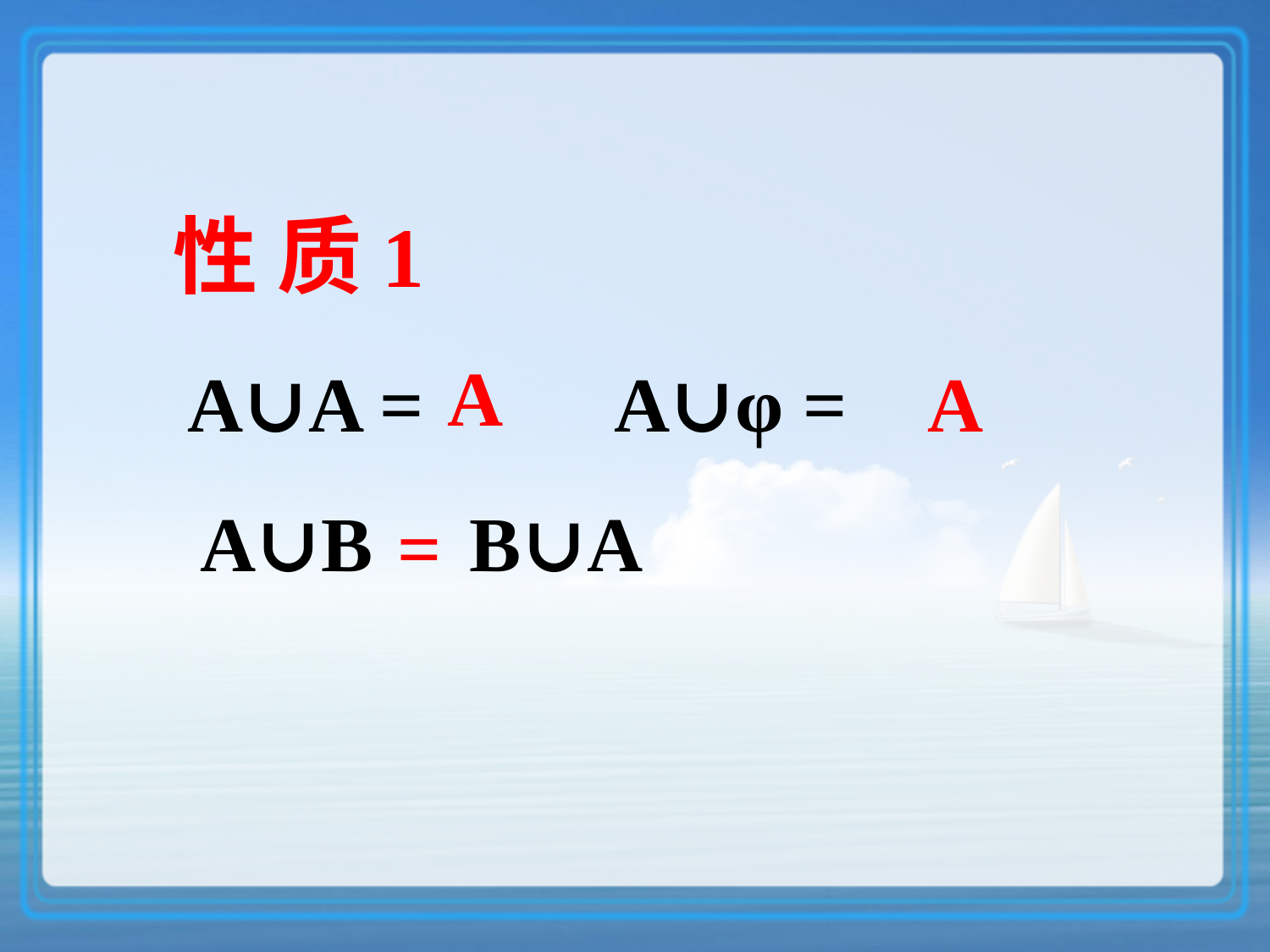

性 质1
A
A∪A =          A∪φ =
A
A∪B     B∪A
=